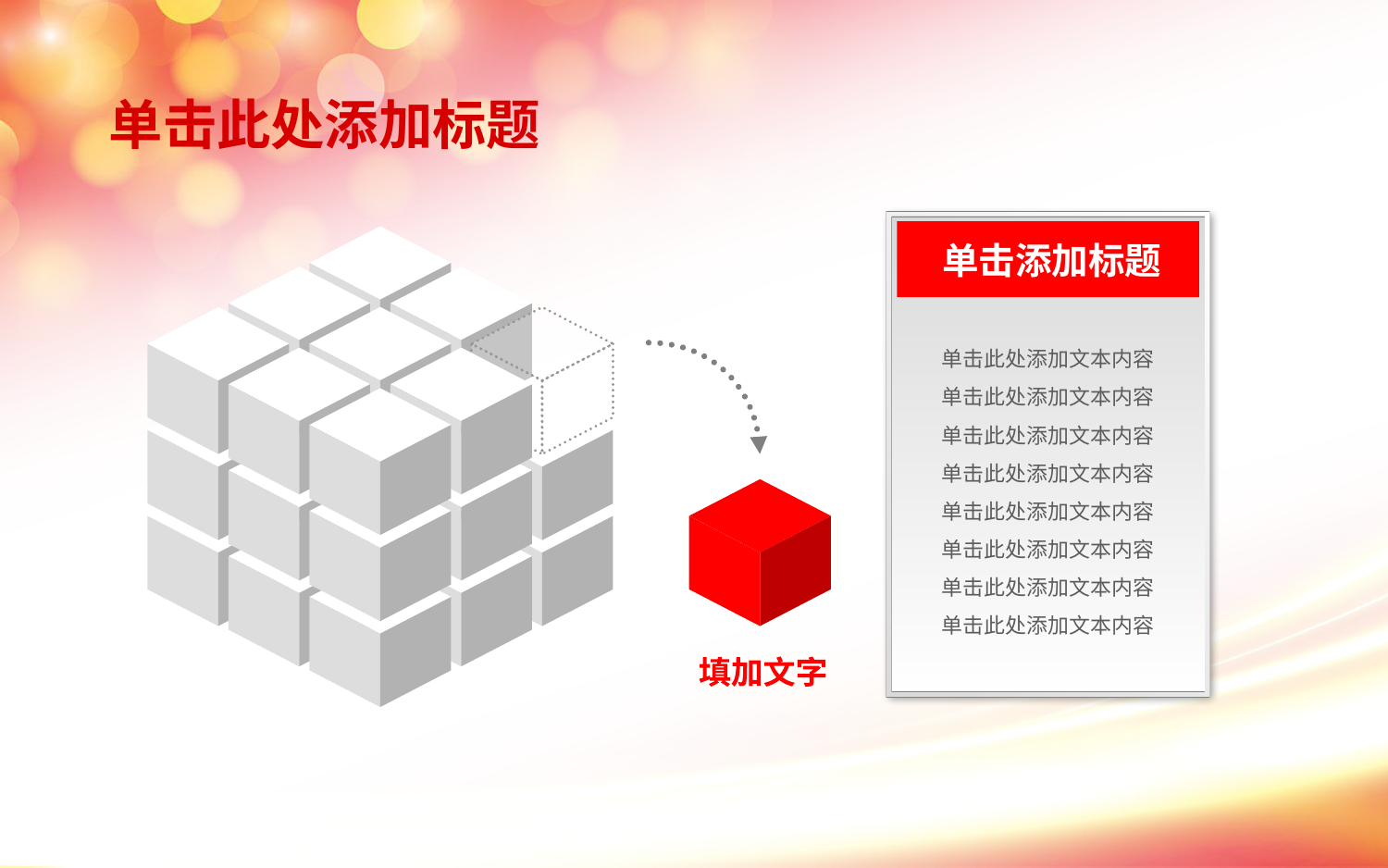

单击此处添加标题

单击添加标题
单击此处添加文本内容
单击此处添加文本内容
单击此处添加文本内容
单击此处添加文本内容
单击此处添加文本内容
单击此处添加文本内容
单击此处添加文本内容
单击此处添加文本内容

填加文字